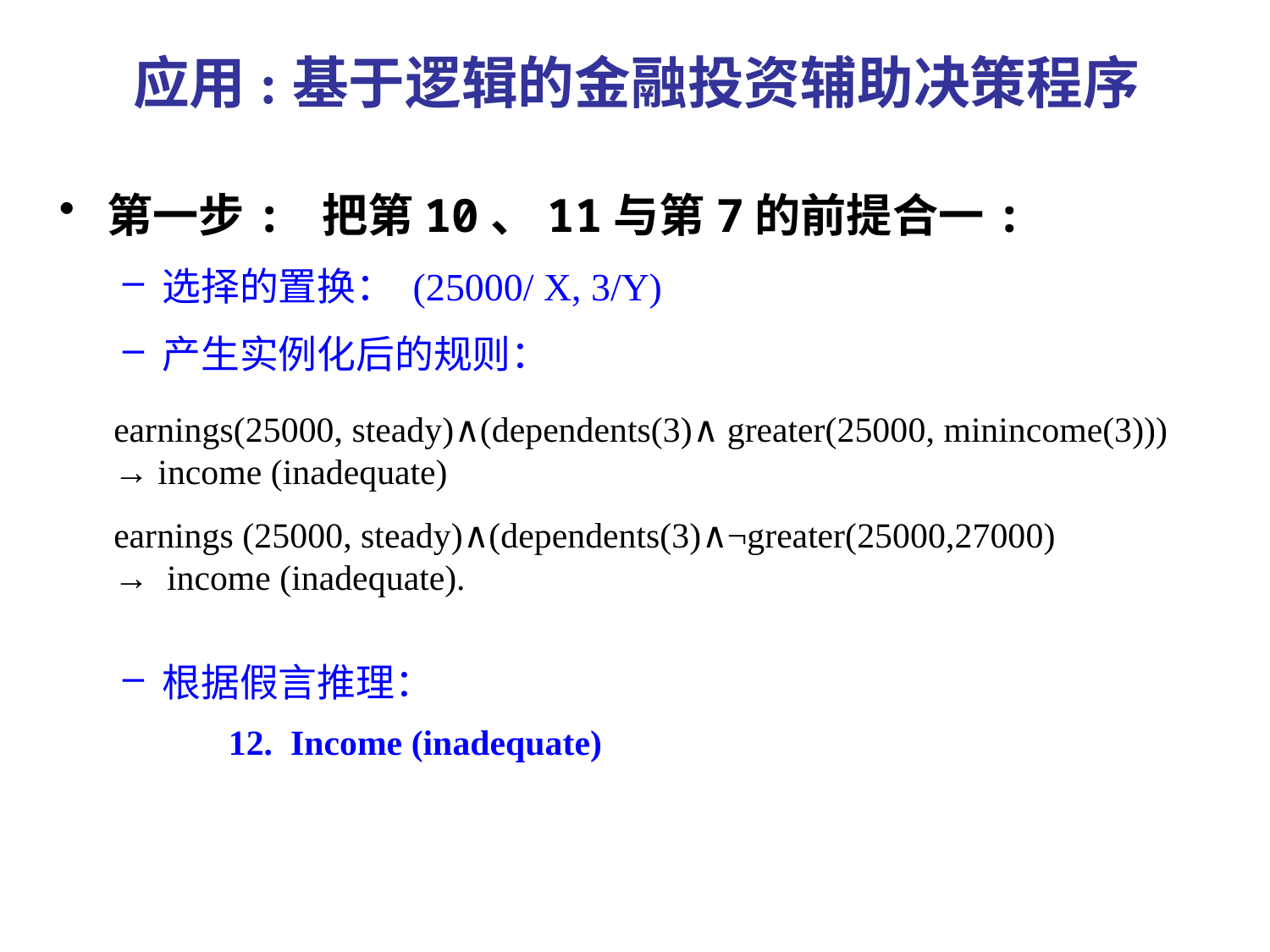

# 应用:基于逻辑的金融投资辅助决策程序
第一步: 把第10、11与第7的前提合一:
选择的置换： (25000/ X, 3/Y)
产生实例化后的规则：

根据假言推理：

earnings(25000, steady)∧(dependents(3)∧ greater(25000, minincome(3)))
→ income (inadequate)
earnings (25000, steady)∧(dependents(3)∧¬greater(25000,27000)
→  income (inadequate).
12.  Income (inadequate)